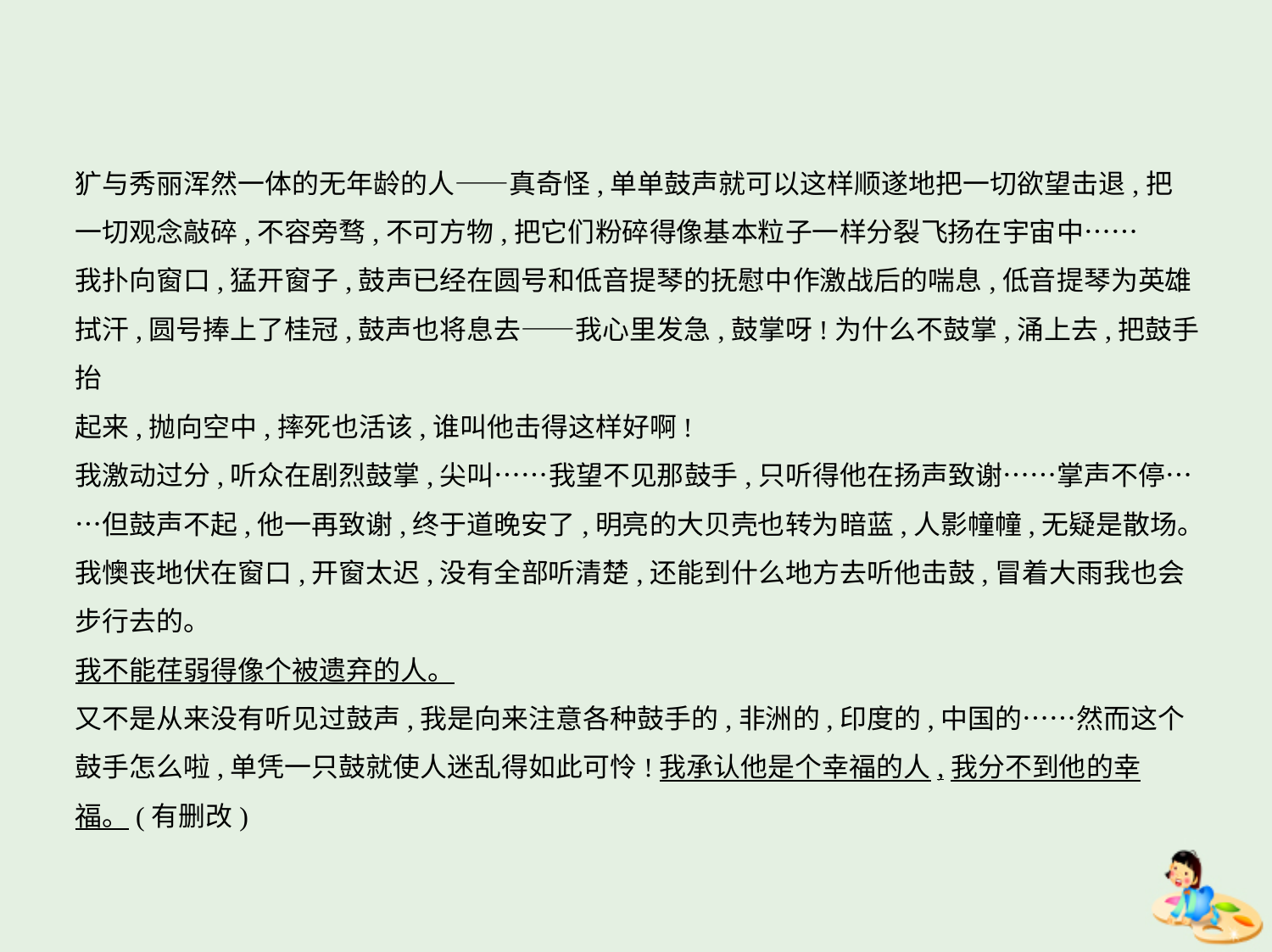

犷与秀丽浑然一体的无年龄的人——真奇怪,单单鼓声就可以这样顺遂地把一切欲望击退,把
一切观念敲碎,不容旁骛,不可方物,把它们粉碎得像基本粒子一样分裂飞扬在宇宙中……
我扑向窗口,猛开窗子,鼓声已经在圆号和低音提琴的抚慰中作激战后的喘息,低音提琴为英雄
拭汗,圆号捧上了桂冠,鼓声也将息去——我心里发急,鼓掌呀!为什么不鼓掌,涌上去,把鼓手抬
起来,抛向空中,摔死也活该,谁叫他击得这样好啊!
我激动过分,听众在剧烈鼓掌,尖叫……我望不见那鼓手,只听得他在扬声致谢……掌声不停…
…但鼓声不起,他一再致谢,终于道晚安了,明亮的大贝壳也转为暗蓝,人影幢幢,无疑是散场。
我懊丧地伏在窗口,开窗太迟,没有全部听清楚,还能到什么地方去听他击鼓,冒着大雨我也会
步行去的。
我不能荏弱得像个被遗弃的人。
又不是从来没有听见过鼓声,我是向来注意各种鼓手的,非洲的,印度的,中国的……然而这个
鼓手怎么啦,单凭一只鼓就使人迷乱得如此可怜!我承认他是个幸福的人,我分不到他的幸
福。(有删改)